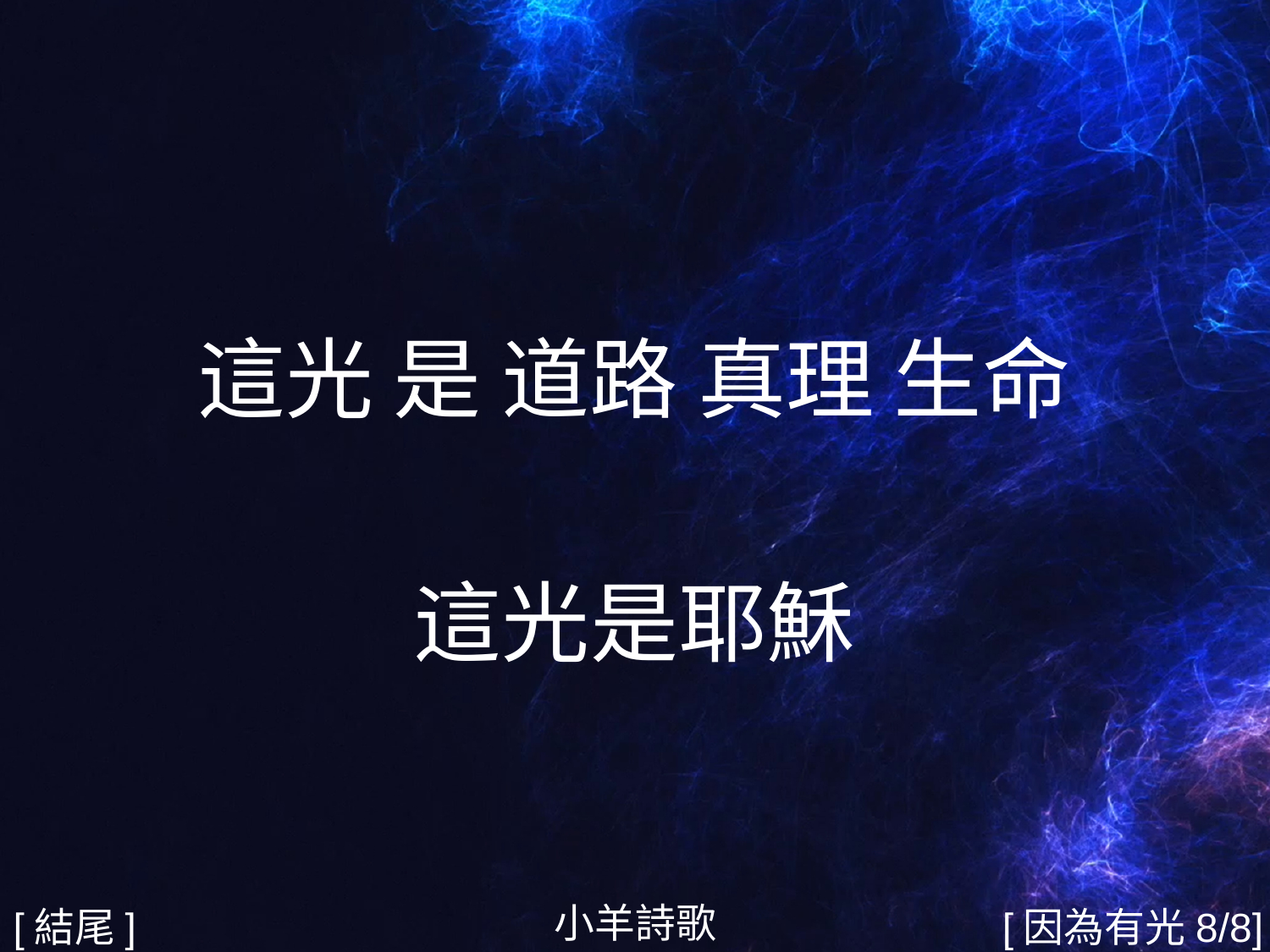

這光 是 道路 真理 生命
這光是耶穌

#

小羊詩歌
[結尾]
[因為有光8/8]